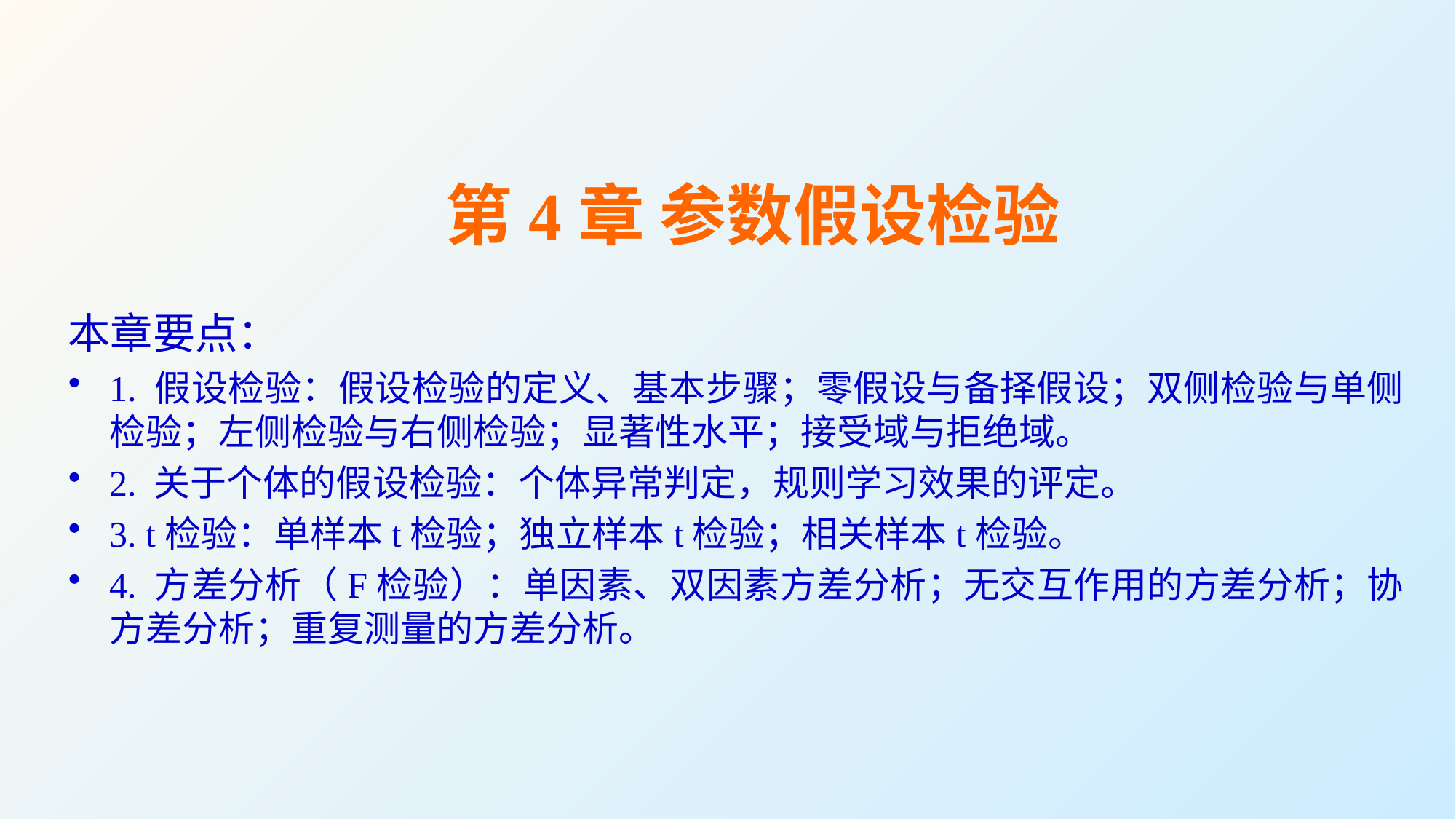

第4章 参数假设检验
本章要点：
1. 假设检验：假设检验的定义、基本步骤；零假设与备择假设；双侧检验与单侧检验；左侧检验与右侧检验；显著性水平；接受域与拒绝域。
2. 关于个体的假设检验：个体异常判定，规则学习效果的评定。
3. t检验：单样本t检验；独立样本t检验；相关样本t检验。
4. 方差分析（F检验）：单因素、双因素方差分析；无交互作用的方差分析；协方差分析；重复测量的方差分析。